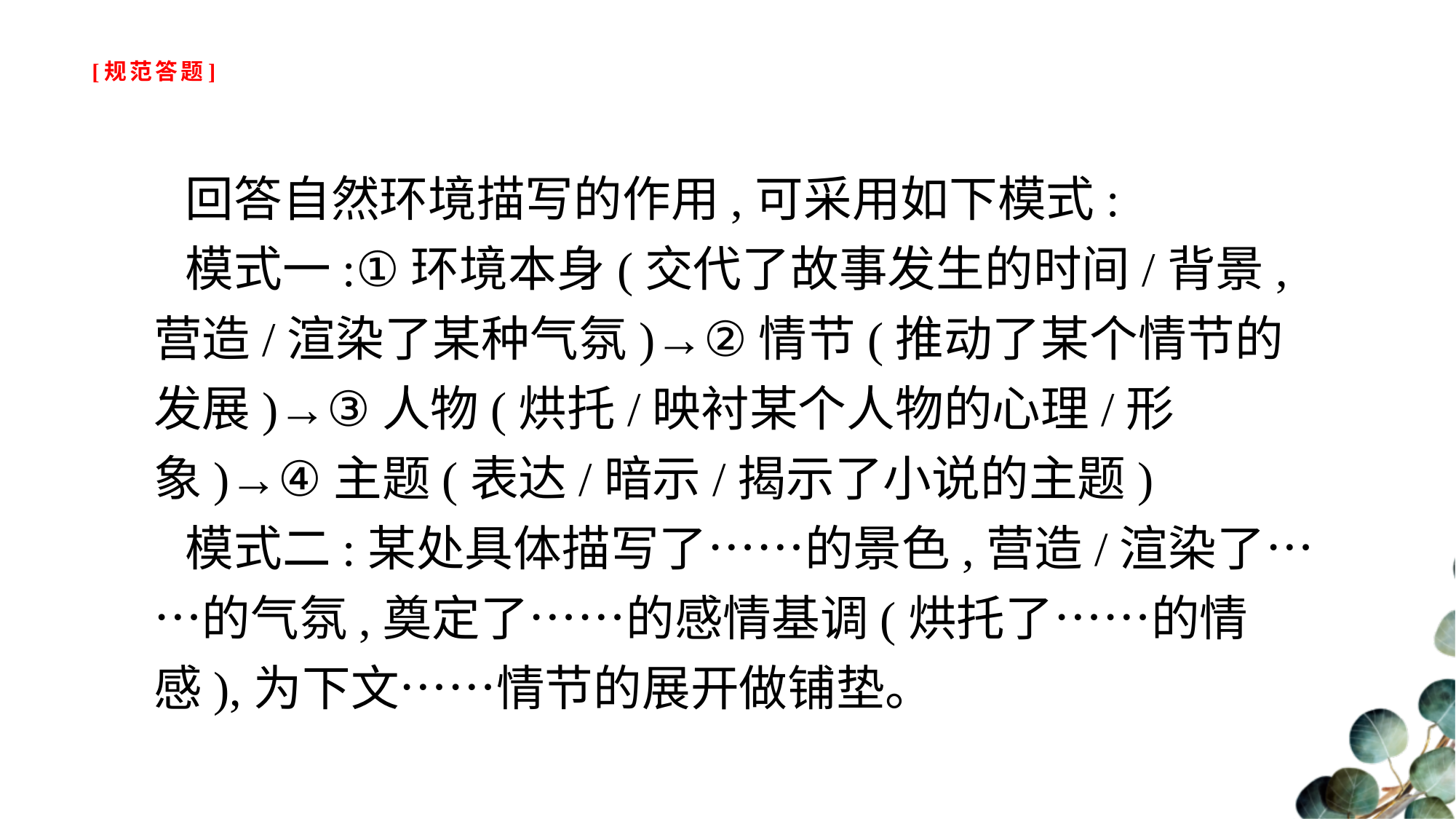

# [规范答题]
回答自然环境描写的作用,可采用如下模式:
模式一:①环境本身(交代了故事发生的时间/背景,营造/渲染了某种气氛)→②情节(推动了某个情节的发展)→③人物(烘托/映衬某个人物的心理/形象)→④主题(表达/暗示/揭示了小说的主题)
模式二:某处具体描写了……的景色,营造/渲染了……的气氛,奠定了……的感情基调(烘托了……的情感),为下文……情节的展开做铺垫。